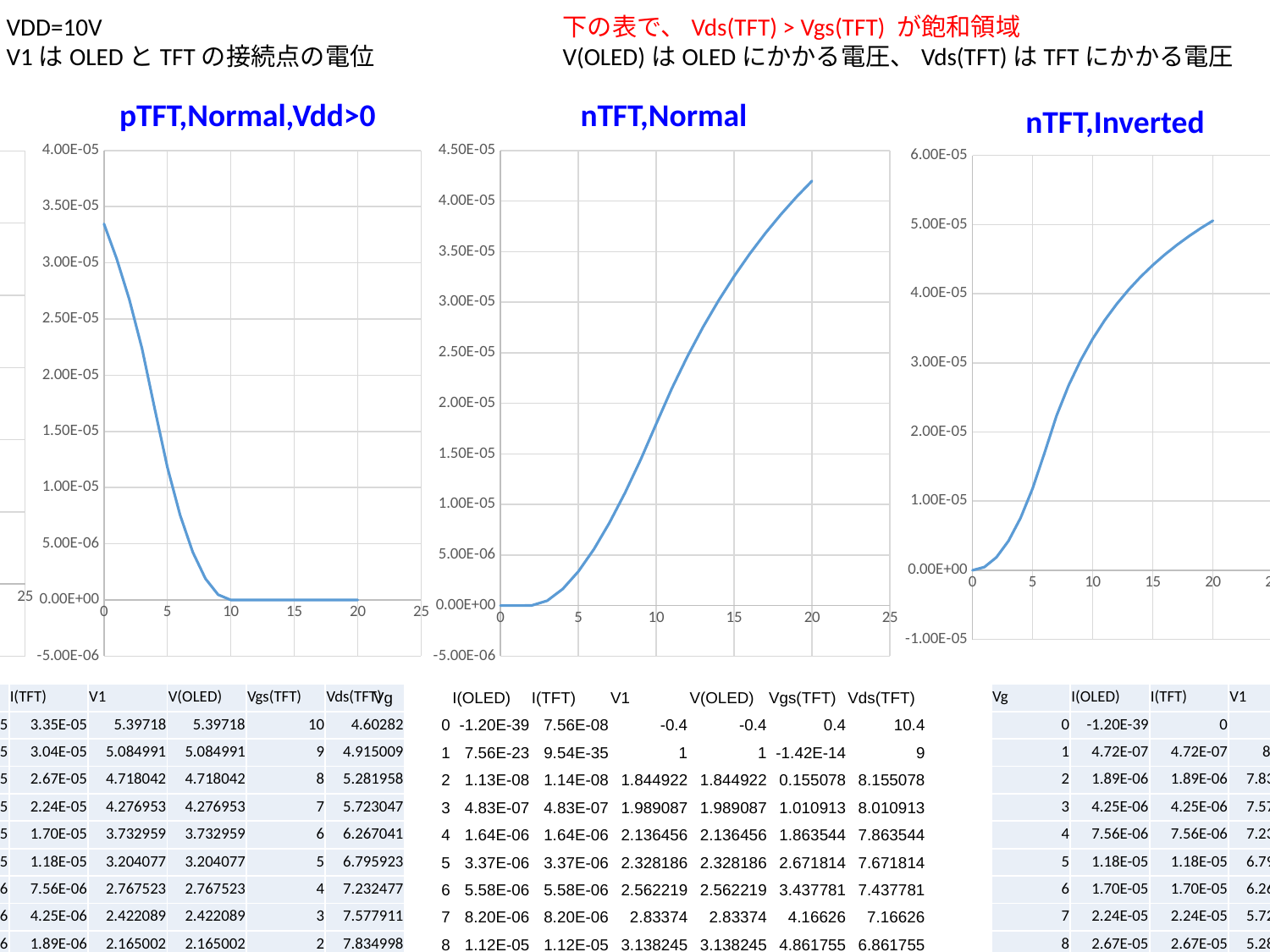

VDD=10V
V1はOLEDとTFTの接続点の電位
下の表で、Vds(TFT) > Vgs(TFT) が飽和領域
V(OLED)はOLEDにかかる電圧、Vds(TFT)はTFTにかかる電圧
pTFT,Normal,Vdd>0
nTFT,Normal
pTFT,Normal,Vdd<0
nTFT,Inverted

### Chart

| Category | I(OLED) |
|---|---|

### Chart

| Category | I(OLED) |
|---|---|

### Chart

| Category | I(OLED) |
|---|---|

### Chart

| Category | I(OLED) |
|---|---|
| Vg | I(OLED) | I(TFT) | V1 | V(OLED) | Vgs(TFT) | Vds(TFT) |
| --- | --- | --- | --- | --- | --- | --- |
| 0 | 3.35E-05 | 3.35E-05 | 5.39718 | 5.39718 | 10 | 4.60282 |
| 1 | 3.04E-05 | 3.04E-05 | 5.084991 | 5.084991 | 9 | 4.915009 |
| 2 | 2.67E-05 | 2.67E-05 | 4.718042 | 4.718042 | 8 | 5.281958 |
| 3 | 2.24E-05 | 2.24E-05 | 4.276953 | 4.276953 | 7 | 5.723047 |
| 4 | 1.70E-05 | 1.70E-05 | 3.732959 | 3.732959 | 6 | 6.267041 |
| 5 | 1.18E-05 | 1.18E-05 | 3.204077 | 3.204077 | 5 | 6.795923 |
| 6 | 7.56E-06 | 7.56E-06 | 2.767523 | 2.767523 | 4 | 7.232477 |
| 7 | 4.25E-06 | 4.25E-06 | 2.422089 | 2.422089 | 3 | 7.577911 |
| 8 | 1.89E-06 | 1.89E-06 | 2.165002 | 2.165002 | 2 | 7.834998 |
| 9 | 4.72E-07 | 4.72E-07 | 1.9875 | 1.9875 | 1 | 8.0125 |
| 10 | -1.20E-39 | 0 | -2.8 | -2.8 | 0 | 12.8 |
| 11 | -1.20E-39 | 0 | -2.8 | -2.8 | -1 | 12.8 |
| 12 | -1.20E-39 | 0 | -2.8 | -2.8 | -2 | 12.8 |
| 13 | -1.20E-39 | 0 | -2.8 | -2.8 | -3 | 12.8 |
| 14 | -1.20E-39 | 0 | -2.8 | -2.8 | -4 | 12.8 |
| 15 | -1.20E-39 | 0 | -2.8 | -2.8 | -5 | 12.8 |
| 16 | -1.20E-39 | 0 | -2.8 | -2.8 | -6 | 12.8 |
| 17 | -1.20E-39 | 0 | -2.8 | -2.8 | -7 | 12.8 |
| 18 | -1.20E-39 | 0 | -2.8 | -2.8 | -8 | 12.8 |
| 19 | -1.20E-39 | 0 | -2.8 | -2.8 | -9 | 12.8 |
| 20 | -1.20E-39 | 0 | -2.8 | -2.8 | -10 | 12.8 |
| Vg | I(OLED) | I(TFT) | V1 | V(OLED) | Vgs(TFT) | Vds(TFT) |
| --- | --- | --- | --- | --- | --- | --- |
| 0 | -1.20E-39 | 7.56E-08 | -0.4 | -0.4 | 0.4 | 10.4 |
| 1 | 7.56E-23 | 9.54E-35 | 1 | 1 | -1.42E-14 | 9 |
| 2 | 1.13E-08 | 1.14E-08 | 1.844922 | 1.844922 | 0.155078 | 8.155078 |
| 3 | 4.83E-07 | 4.83E-07 | 1.989087 | 1.989087 | 1.010913 | 8.010913 |
| 4 | 1.64E-06 | 1.64E-06 | 2.136456 | 2.136456 | 1.863544 | 7.863544 |
| 5 | 3.37E-06 | 3.37E-06 | 2.328186 | 2.328186 | 2.671814 | 7.671814 |
| 6 | 5.58E-06 | 5.58E-06 | 2.562219 | 2.562219 | 3.437781 | 7.437781 |
| 7 | 8.20E-06 | 8.20E-06 | 2.83374 | 2.83374 | 4.16626 | 7.16626 |
| 8 | 1.12E-05 | 1.12E-05 | 3.138245 | 3.138245 | 4.861755 | 6.861755 |
| 9 | 1.44E-05 | 1.44E-05 | 3.471875 | 3.471875 | 5.528125 | 6.528125 |
| 10 | 1.80E-05 | 1.80E-05 | 3.831323 | 3.831323 | 6.168677 | 6.168677 |
| 11 | 2.15E-05 | 2.15E-05 | 4.184985 | 4.184985 | 6.815015 | 5.815015 |
| 12 | 2.46E-05 | 2.46E-05 | 4.505817 | 4.505817 | 7.494183 | 5.494183 |
| 13 | 2.75E-05 | 2.75E-05 | 4.797559 | 4.797559 | 8.202441 | 5.202441 |
| 14 | 3.02E-05 | 3.02E-05 | 5.063489 | 5.063489 | 8.936511 | 4.936511 |
| 15 | 3.26E-05 | 3.26E-05 | 5.306445 | 5.306445 | 9.693555 | 4.693555 |
| 16 | 3.48E-05 | 3.48E-05 | 5.529028 | 5.529028 | 10.47097 | 4.470972 |
| 17 | 3.68E-05 | 3.68E-05 | 5.733362 | 5.733362 | 11.26664 | 4.266638 |
| 18 | 3.87E-05 | 3.87E-05 | 5.921408 | 5.921408 | 12.07859 | 4.078592 |
| 19 | 4.04E-05 | 4.04E-05 | 6.094873 | 6.094873 | 12.90513 | 3.905127 |
| 20 | 4.20E-05 | 4.20E-05 | 6.25528 | 6.25528 | 13.74472 | 3.74472 |
| Vg | I(OLED) | I(TFT) | V1 | V(OLED) | Vgs(TFT) | Vds(TFT) |
| --- | --- | --- | --- | --- | --- | --- |
| 0 | -1.20E-39 | 0 | 11.3 | -1.3 | 0 | 11.3 |
| 1 | 4.72E-07 | 4.72E-07 | 8.0125 | 1.9875 | 1 | 8.0125 |
| 2 | 1.89E-06 | 1.89E-06 | 7.834998 | 2.165002 | 2 | 7.834998 |
| 3 | 4.25E-06 | 4.25E-06 | 7.577911 | 2.422089 | 3 | 7.577911 |
| 4 | 7.56E-06 | 7.56E-06 | 7.232477 | 2.767523 | 4 | 7.232477 |
| 5 | 1.18E-05 | 1.18E-05 | 6.795923 | 3.204077 | 5 | 6.795923 |
| 6 | 1.70E-05 | 1.70E-05 | 6.267041 | 3.732959 | 6 | 6.267041 |
| 7 | 2.24E-05 | 2.24E-05 | 5.723047 | 4.276953 | 7 | 5.723047 |
| 8 | 2.67E-05 | 2.67E-05 | 5.281958 | 4.718042 | 8 | 5.281958 |
| 9 | 3.04E-05 | 3.04E-05 | 4.915009 | 5.084991 | 9 | 4.915009 |
| 10 | 3.35E-05 | 3.35E-05 | 4.60282 | 5.39718 | 10 | 4.60282 |
| 11 | 3.61E-05 | 3.61E-05 | 4.332733 | 5.667267 | 11 | 4.332733 |
| 12 | 3.85E-05 | 3.85E-05 | 4.095984 | 5.904016 | 12 | 4.095984 |
| 13 | 4.06E-05 | 4.06E-05 | 3.886237 | 6.113763 | 13 | 3.886237 |
| 14 | 4.24E-05 | 4.24E-05 | 3.698761 | 6.301239 | 14 | 3.698761 |
| 15 | 4.41E-05 | 4.41E-05 | 3.529956 | 6.470044 | 15 | 3.529956 |
| 16 | 4.56E-05 | 4.56E-05 | 3.376965 | 6.623035 | 16 | 3.376965 |
| 17 | 4.70E-05 | 4.70E-05 | 3.237549 | 6.762451 | 17 | 3.237549 |
| 18 | 4.83E-05 | 4.83E-05 | 3.109869 | 6.890131 | 18 | 3.109869 |
| 19 | 4.95E-05 | 4.95E-05 | 2.992432 | 7.007568 | 19 | 2.992432 |
| 20 | 5.05E-05 | 5.05E-05 | 2.883994 | 7.116006 | 20 | 2.883994 |